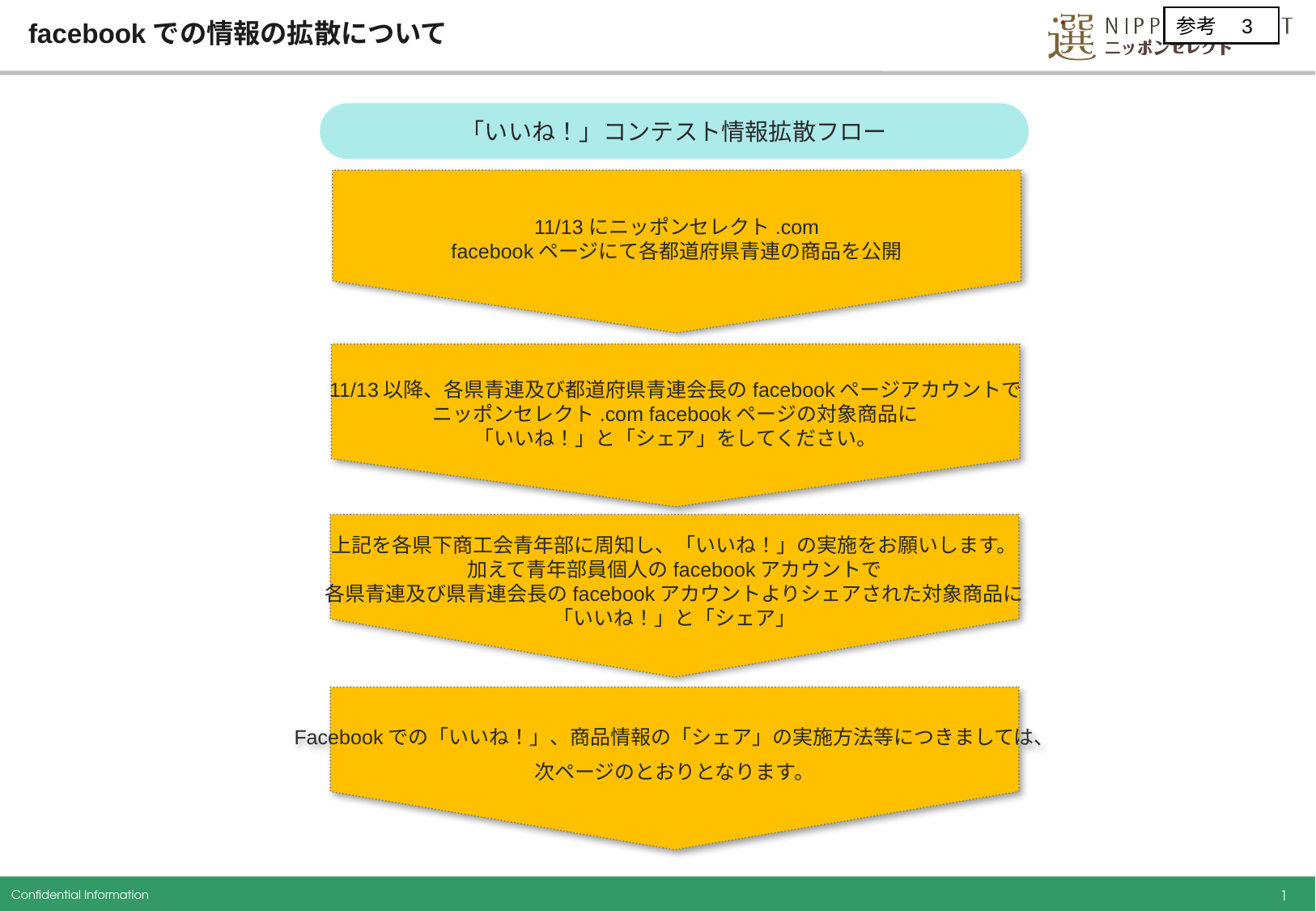

11/13にニッポンセレクト.com
facebookページにて各都道府県青連の商品を公開
参考　3
# facebookでの情報の拡散について
11/13以降、各県青連及び都道府県青連会長のfacebookページアカウントで
ニッポンセレクト.com facebookページの対象商品に
「いいね！」と「シェア」をしてください。
「いいね！」コンテスト情報拡散フロー
上記を各県下商工会青年部に周知し、「いいね！」の実施をお願いします。
加えて青年部員個人のfacebookアカウントで
各県青連及び県青連会長のfacebookアカウントよりシェアされた対象商品に
「いいね！」と「シェア」
Facebookでの「いいね！」、商品情報の「シェア」の実施方法等につきましては、
次ページのとおりとなります。
1